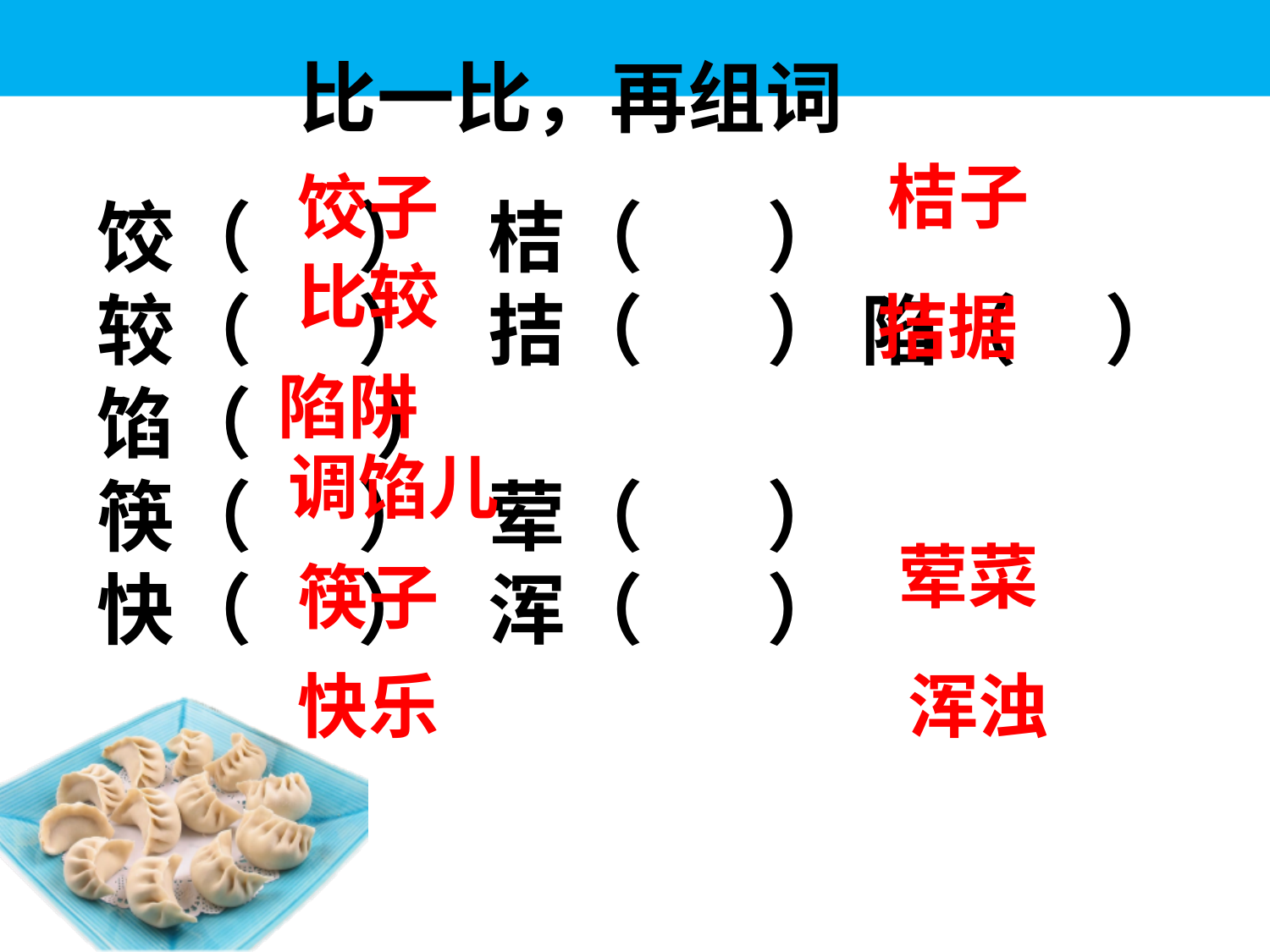

比一比，再组词
桔子
饺子
饺（      ）   桔（       ）
较（      ）   拮（       ） 陷（     ）
馅（       ）
筷（      ）   荤（       ）
快（      ）   浑（       ）
比较
拮据
陷阱
调馅儿
荤菜
筷子
快乐
浑浊